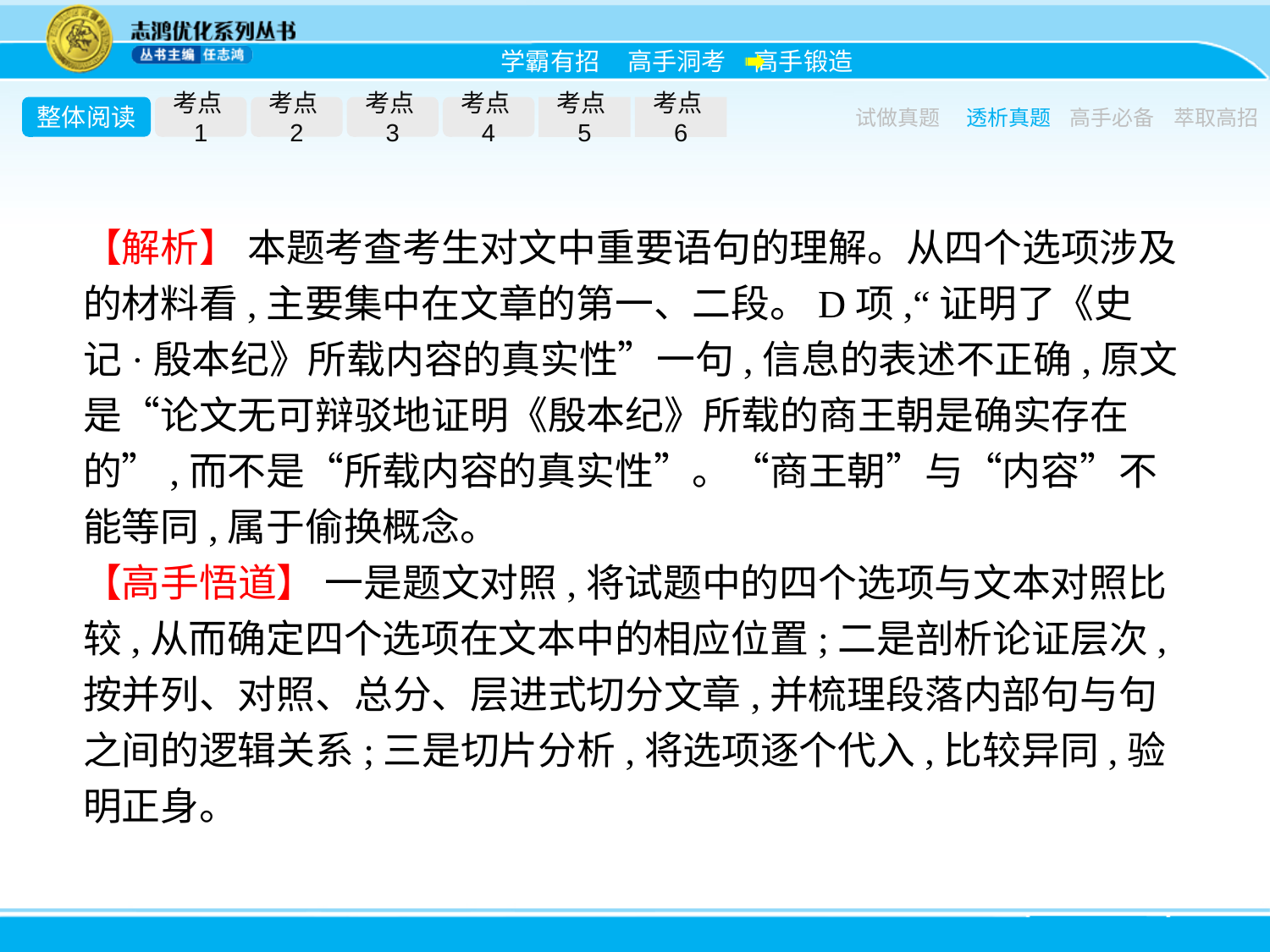

整体阅读
考点1
考点2
考点3
考点4
考点5
考点6
试做真题
透析真题
高手必备
萃取高招
【解析】 本题考查考生对文中重要语句的理解。从四个选项涉及的材料看,主要集中在文章的第一、二段。D项,“证明了《史记·殷本纪》所载内容的真实性”一句,信息的表述不正确,原文是“论文无可辩驳地证明《殷本纪》所载的商王朝是确实存在的”,而不是“所载内容的真实性”。“商王朝”与“内容”不能等同,属于偷换概念。
【高手悟道】 一是题文对照,将试题中的四个选项与文本对照比较,从而确定四个选项在文本中的相应位置;二是剖析论证层次,按并列、对照、总分、层进式切分文章,并梳理段落内部句与句之间的逻辑关系;三是切片分析,将选项逐个代入,比较异同,验明正身。